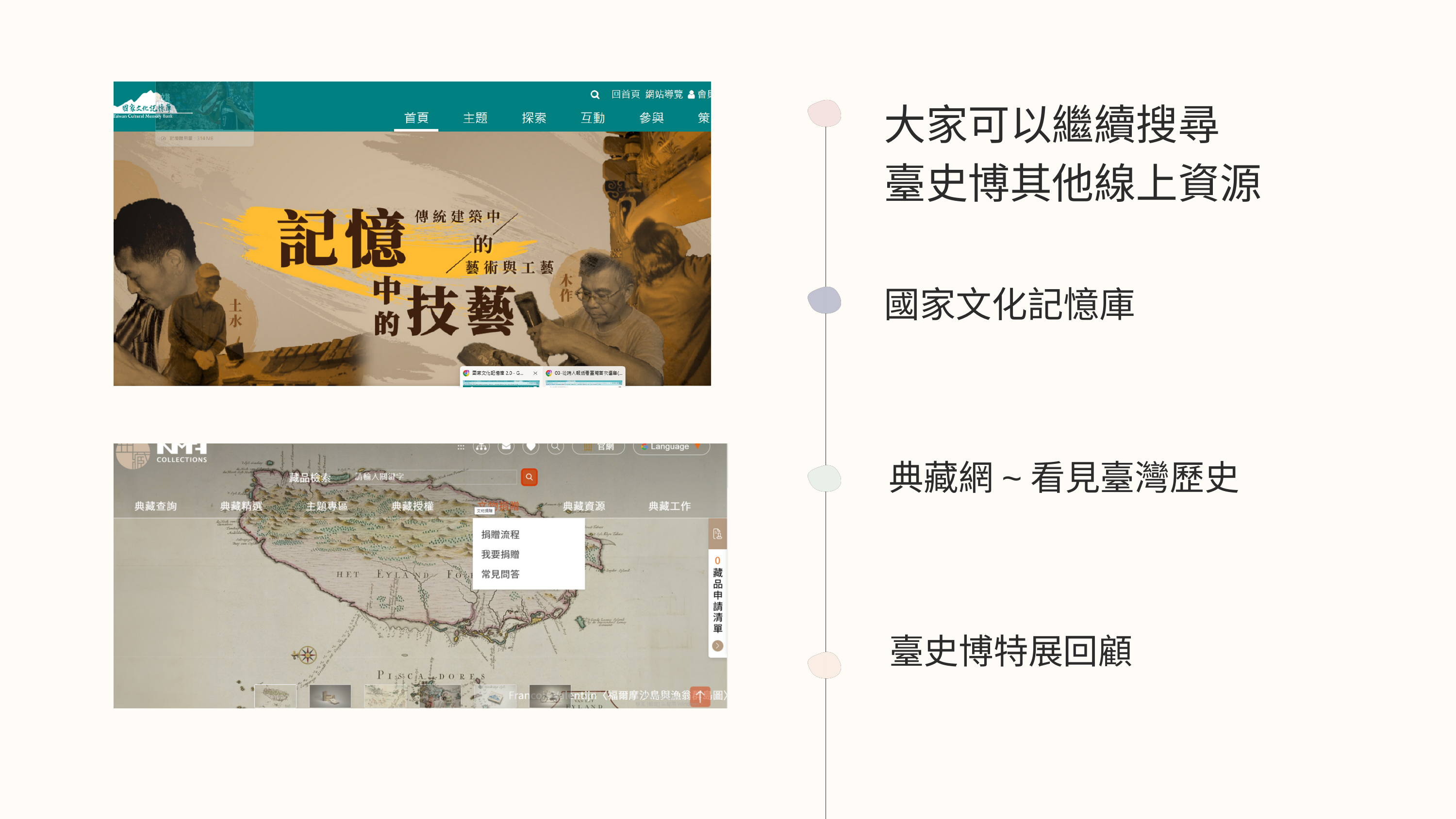

大家可以繼續搜尋
臺史博其他線上資源

國家文化記憶庫

典藏網~看見臺灣歷史

臺史博特展回顧